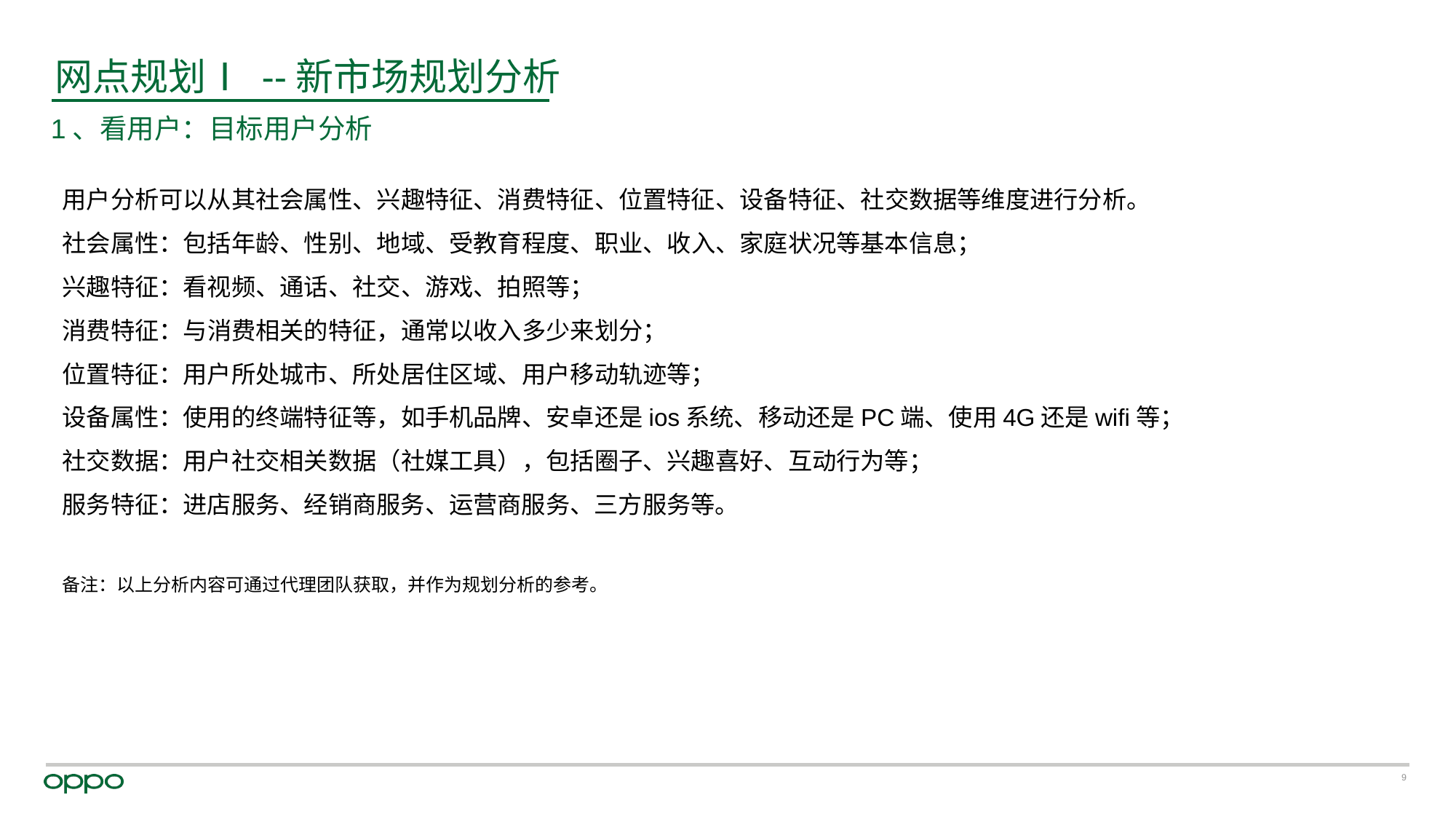

网点规划Ⅰ --新市场规划分析
1、看用户：目标用户分析
用户分析可以从其社会属性、兴趣特征、消费特征、位置特征、设备特征、社交数据等维度进行分析。
社会属性：包括年龄、性别、地域、受教育程度、职业、收入、家庭状况等基本信息；
兴趣特征：看视频、通话、社交、游戏、拍照等；
消费特征：与消费相关的特征，通常以收入多少来划分；
位置特征：用户所处城市、所处居住区域、用户移动轨迹等；
设备属性：使用的终端特征等，如手机品牌、安卓还是ios系统、移动还是PC端、使用4G还是wifi等；
社交数据：用户社交相关数据（社媒工具），包括圈子、兴趣喜好、互动行为等；
服务特征：进店服务、经销商服务、运营商服务、三方服务等。

备注：以上分析内容可通过代理团队获取，并作为规划分析的参考。